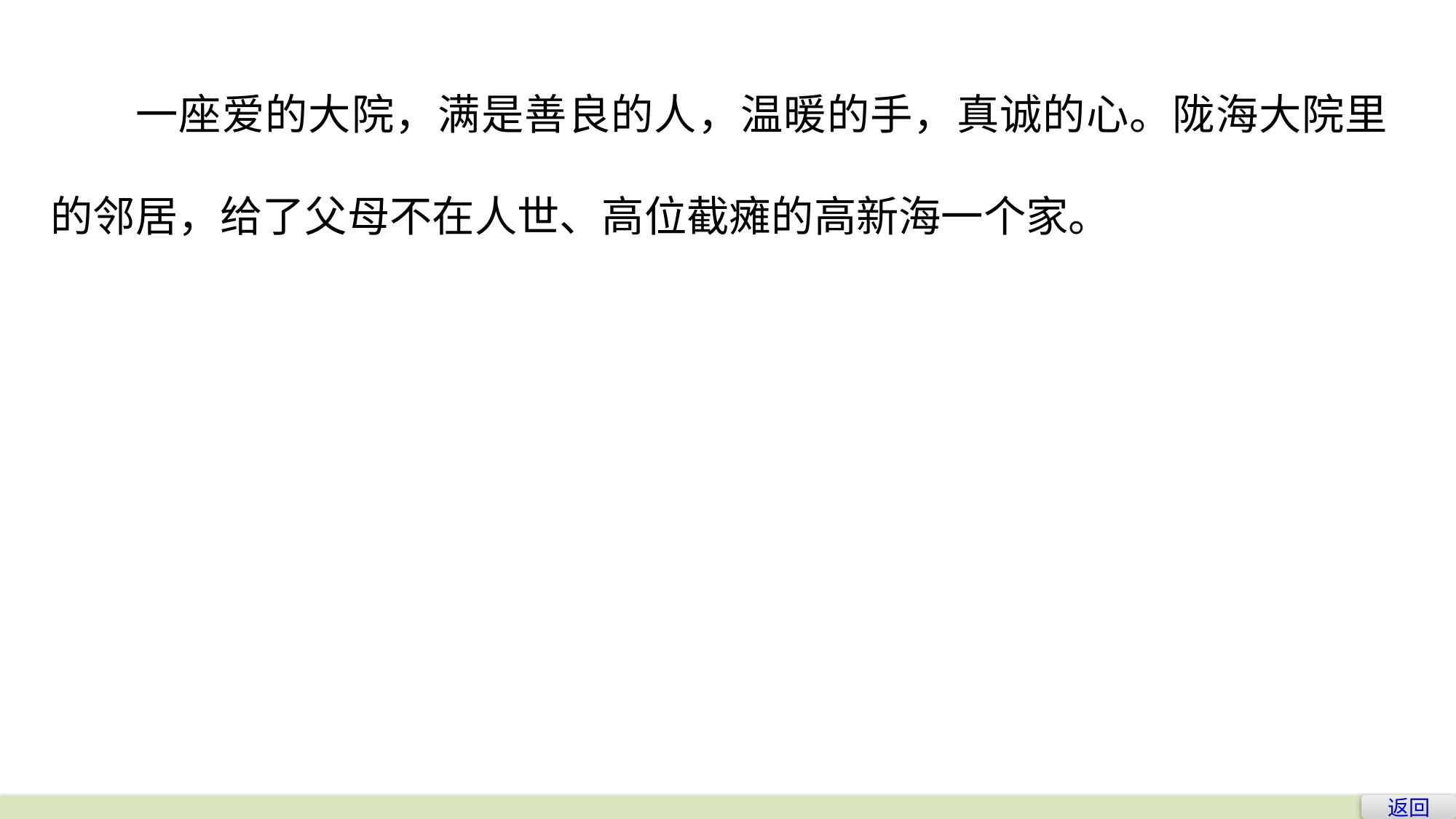

一座爱的大院，满是善良的人，温暖的手，真诚的心。陇海大院里的邻居，给了父母不在人世、高位截瘫的高新海一个家。
返回